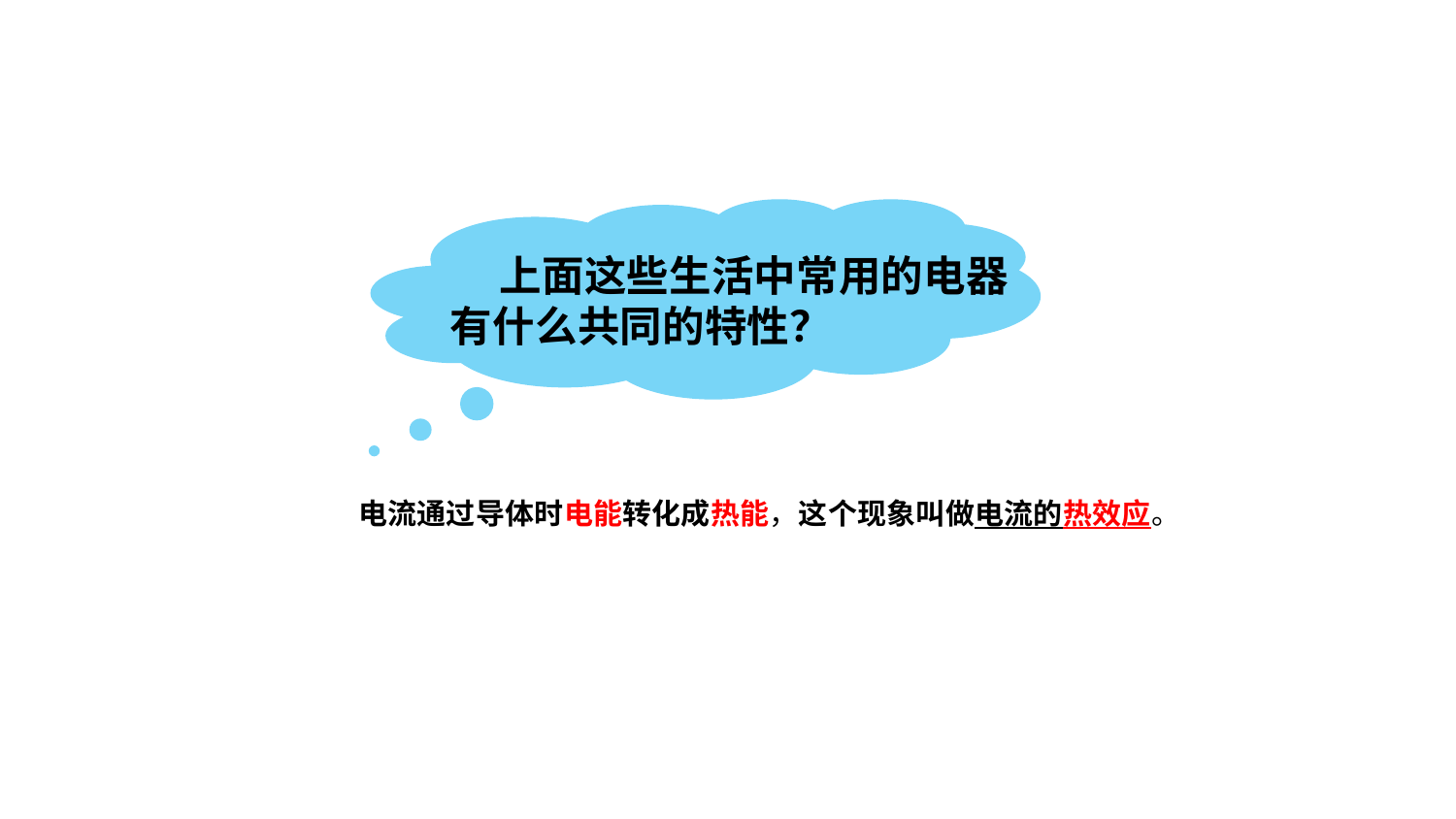

上面这些生活中常用的电器有什么共同的特性？
        电流通过导体时电能转化成热能，这个现象叫做电流的热效应。